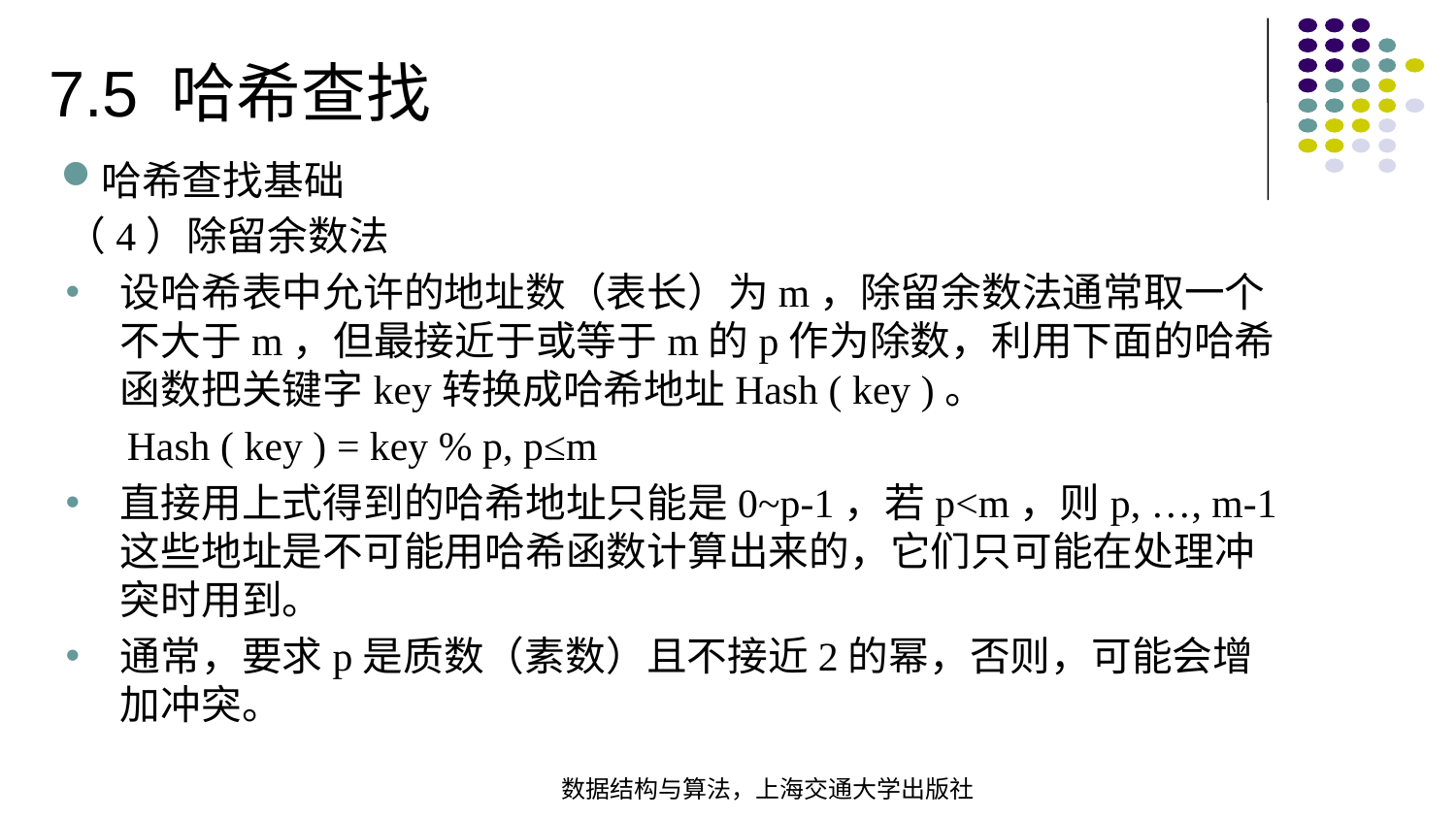

7.5 哈希查找
哈希查找基础
（4）除留余数法
设哈希表中允许的地址数（表长）为m，除留余数法通常取一个不大于m，但最接近于或等于m的p作为除数，利用下面的哈希函数把关键字key转换成哈希地址Hash ( key )。
      Hash ( key ) = key % p, p≤m
直接用上式得到的哈希地址只能是0~p-1，若p<m，则p, …, m-1这些地址是不可能用哈希函数计算出来的，它们只可能在处理冲突时用到。
通常，要求p是质数（素数）且不接近2的幂，否则，可能会增加冲突。